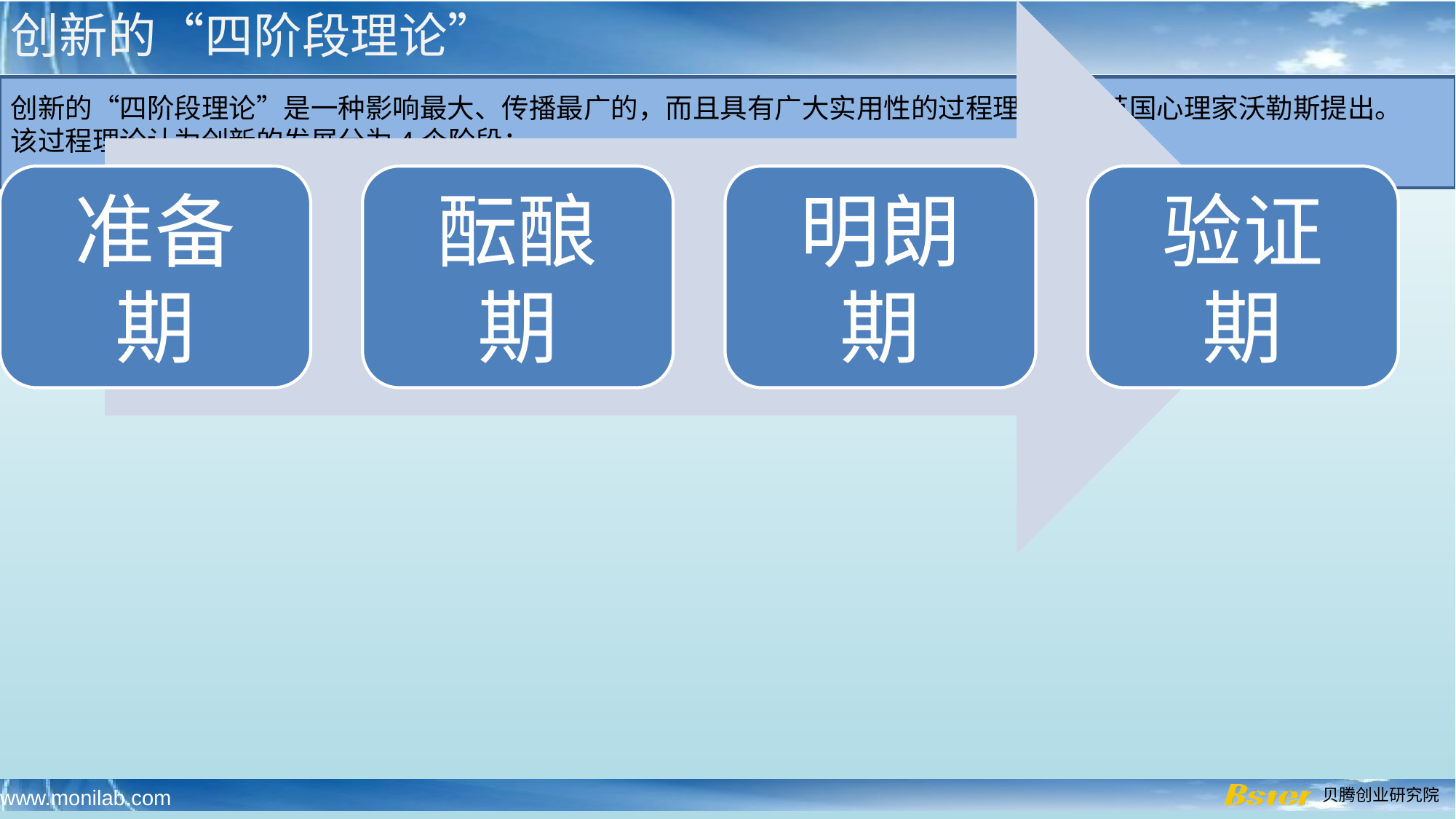

创新的“四阶段理论”

创新的“四阶段理论”是一种影响最大、传播最广的，而且具有广大实用性的过程理论，由英国心理家沃勒斯提出。该过程理论认为创新的发展分为4个阶段：
准备期
酝酿期
明朗期
验证期